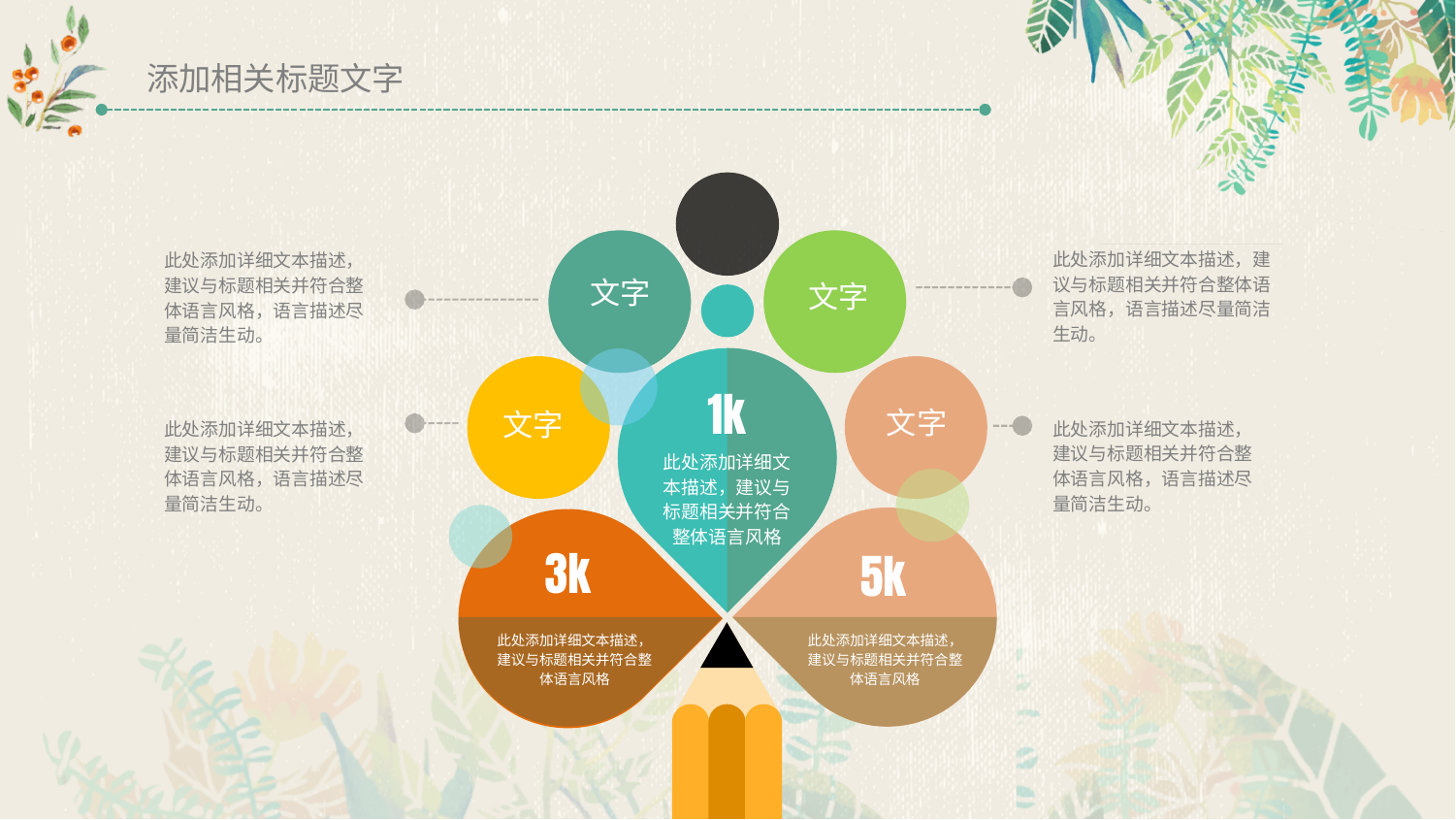

添加相关标题文字

此处添加详细文本描述，建议与标题相关并符合整体语言风格，语言描述尽量简洁生动。
此处添加详细文本描述，建议与标题相关并符合整体语言风格，语言描述尽量简洁生动。
文字
文字

1k
文字
文字
此处添加详细文本描述，建议与标题相关并符合整体语言风格，语言描述尽量简洁生动。
此处添加详细文本描述，建议与标题相关并符合整体语言风格，语言描述尽量简洁生动。
此处添加详细文本描述，建议与标题相关并符合整体语言风格

3k
5k

此处添加详细文本描述，建议与标题相关并符合整体语言风格
此处添加详细文本描述，建议与标题相关并符合整体语言风格
字符延长